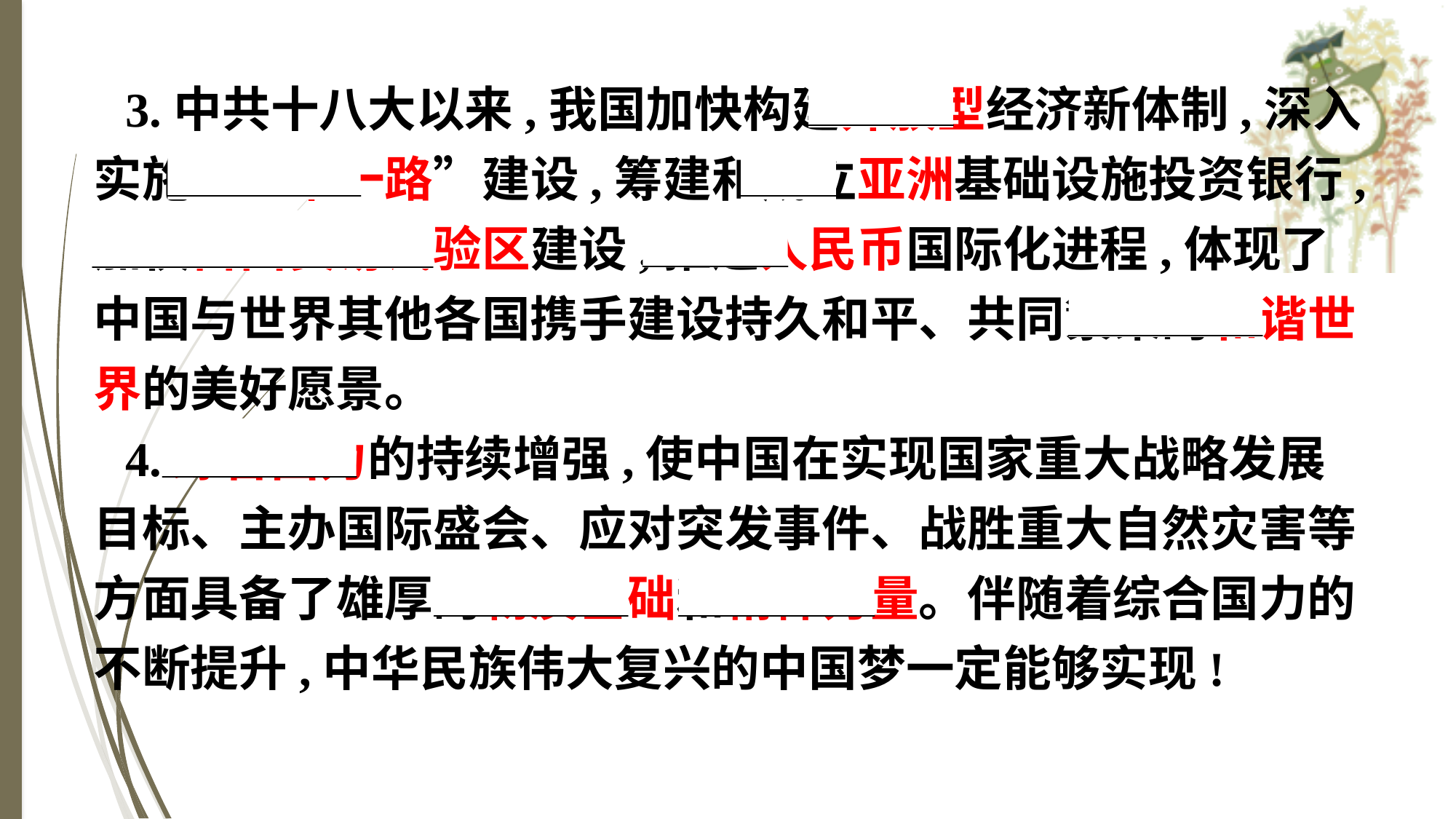

3.中共十八大以来,我国加快构建开放型经济新体制,深入实施“一带一路”建设,筹建和成立亚洲基础设施投资银行,加快自由贸易试验区建设,推进人民币国际化进程,体现了中国与世界其他各国携手建设持久和平、共同繁荣的和谐世界的美好愿景。
4.综合国力的持续增强,使中国在实现国家重大战略发展目标、主办国际盛会、应对突发事件、战胜重大自然灾害等方面具备了雄厚的物质基础和精神力量。伴随着综合国力的不断提升,中华民族伟大复兴的中国梦一定能够实现!